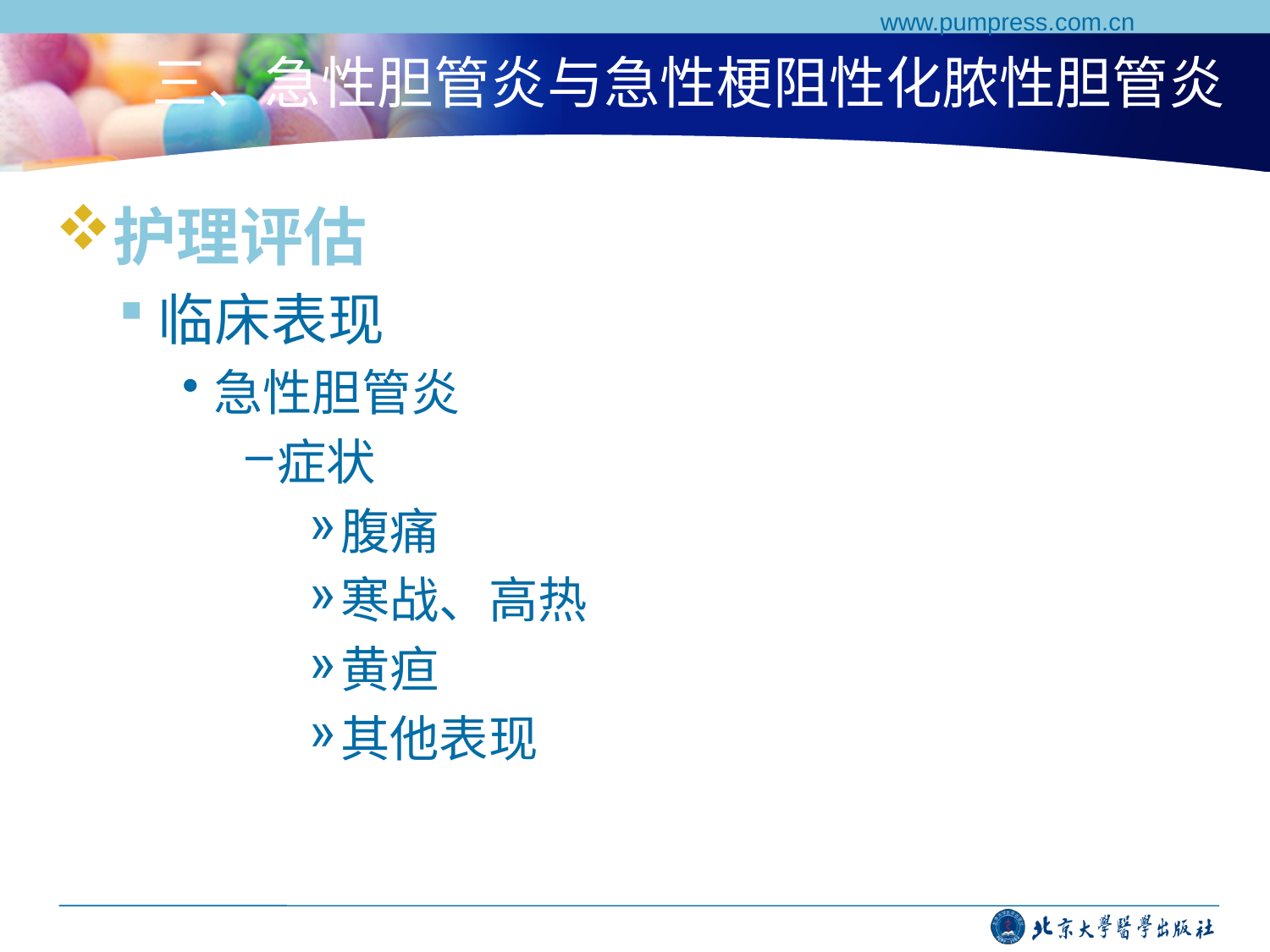

www.pumpress.com.cn
# 三、急性胆管炎与急性梗阻性化脓性胆管炎
护理评估
临床表现
急性胆管炎
症状
腹痛
寒战、高热
黄疸
其他表现